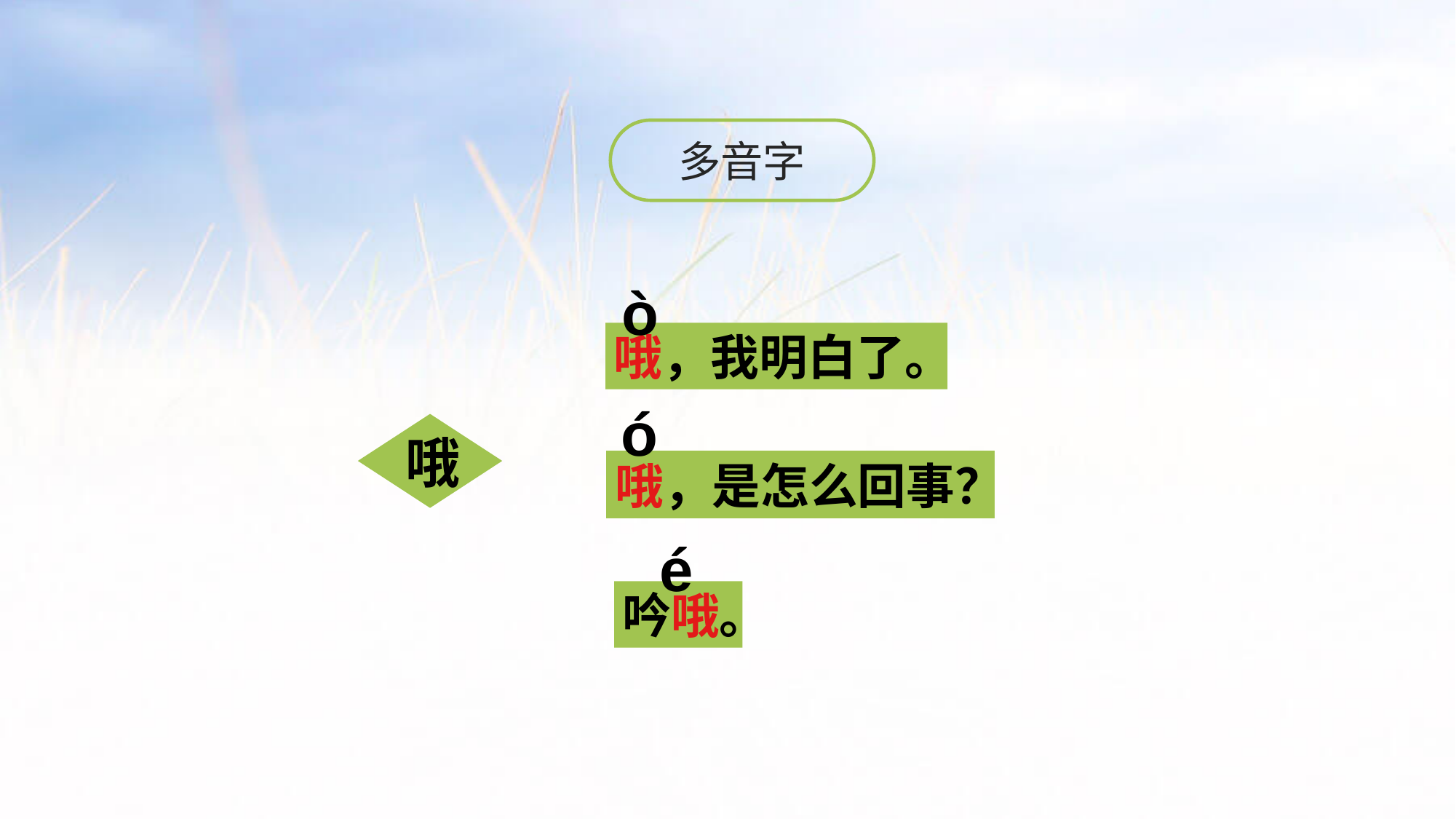

多音字
ò
哦，我明白了。
ó
哦
哦，是怎么回事？
é
吟哦。